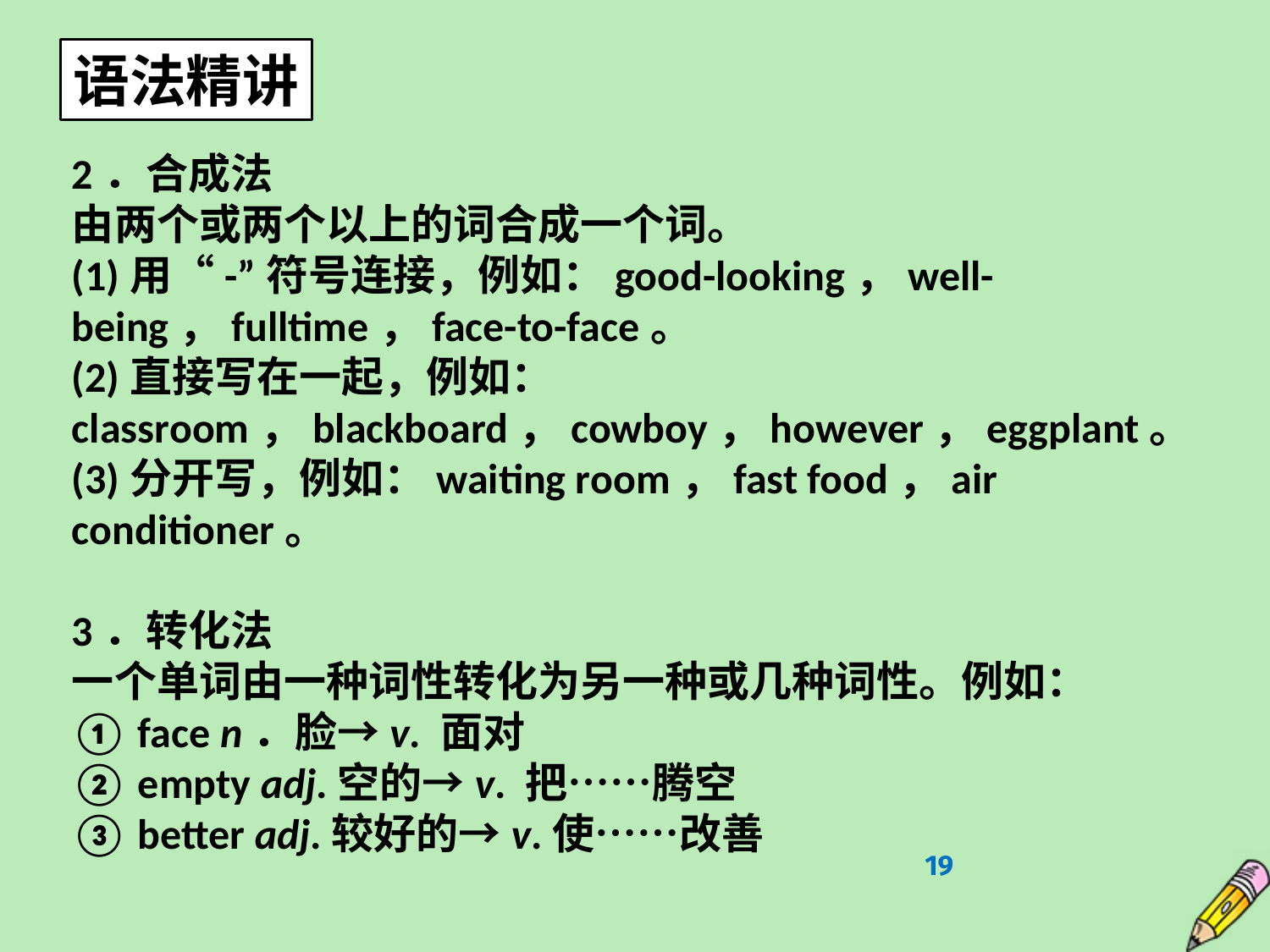

语法精讲
2．合成法
由两个或两个以上的词合成一个词。
(1)用“­-”符号连接，例如：good­-looking，well-­being，full­time，face­-to­-face。
(2)直接写在一起，例如：classroom，blackboard，cowboy，however，eggplant。
(3)分开写，例如：waiting room，fast food，air conditioner。

3．转化法
一个单词由一种词性转化为另一种或几种词性。例如：
① face n．脸→v. 面对
② empty adj.空的→v. 把……腾空
③ better adj.较好的→v.使……改善

19